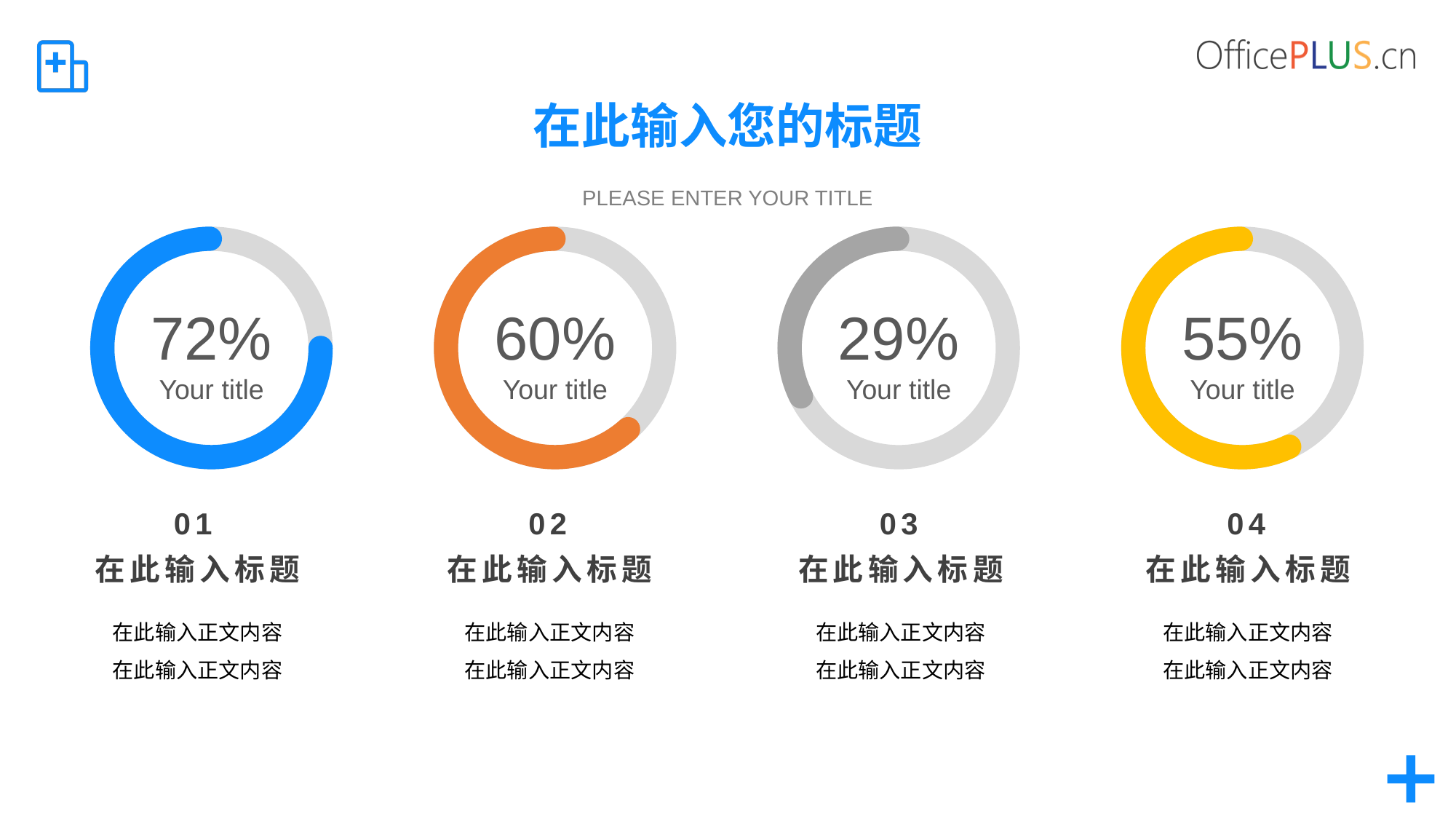

在此输入您的标题
Please enter your title

72%
Your title

60%
Your title
29%
Your title
55%
Your title
01
02
03
04
在此输入标题
在此输入标题
在此输入标题
在此输入标题
在此输入正文内容
在此输入正文内容
在此输入正文内容
在此输入正文内容
在此输入正文内容
在此输入正文内容
在此输入正文内容
在此输入正文内容